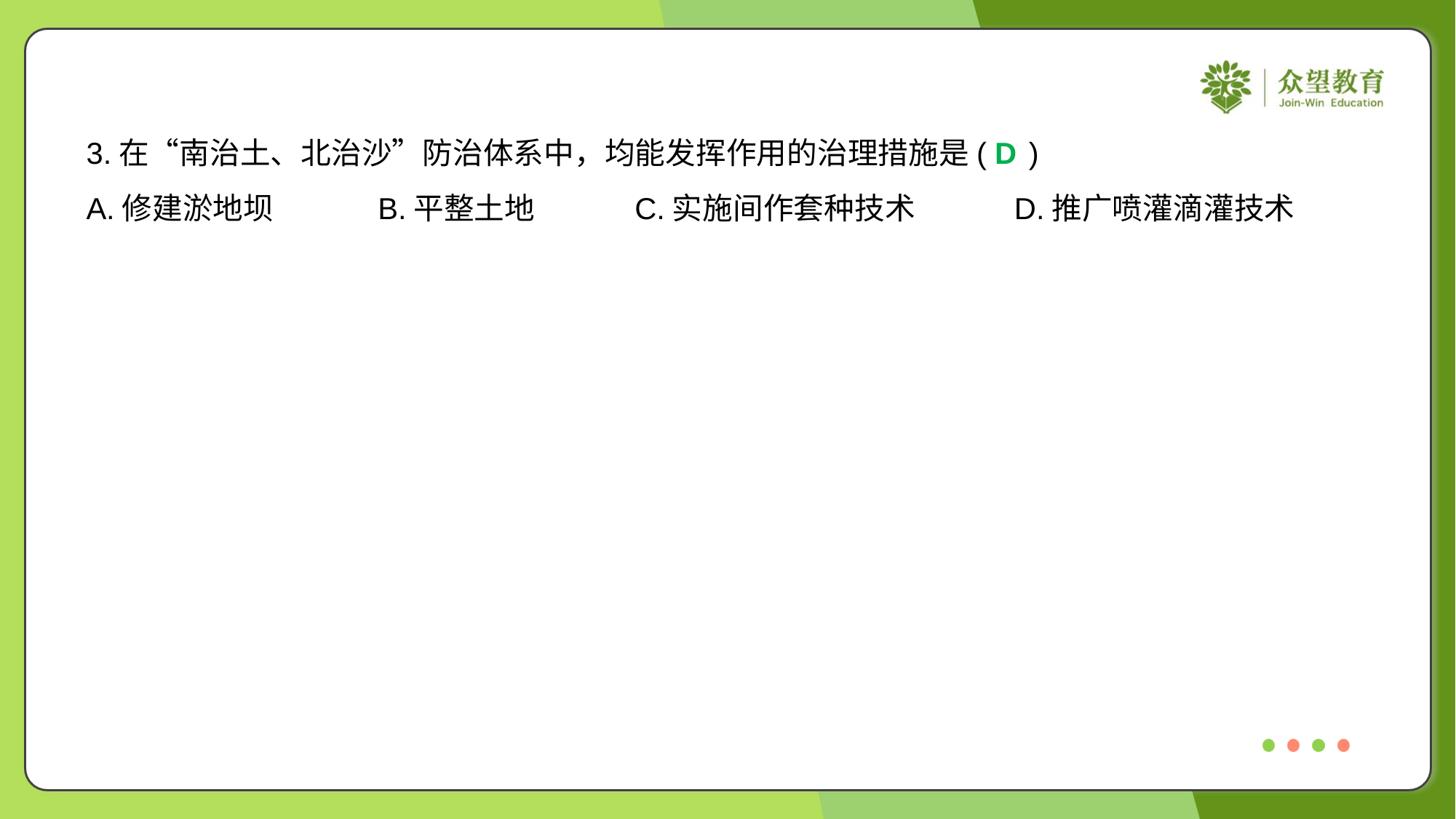

3.在“南治土、北治沙”防治体系中，均能发挥作用的治理措施是(     )
D
A.修建淤地坝	B.平整土地	C.实施间作套种技术	D.推广喷灌滴灌技术